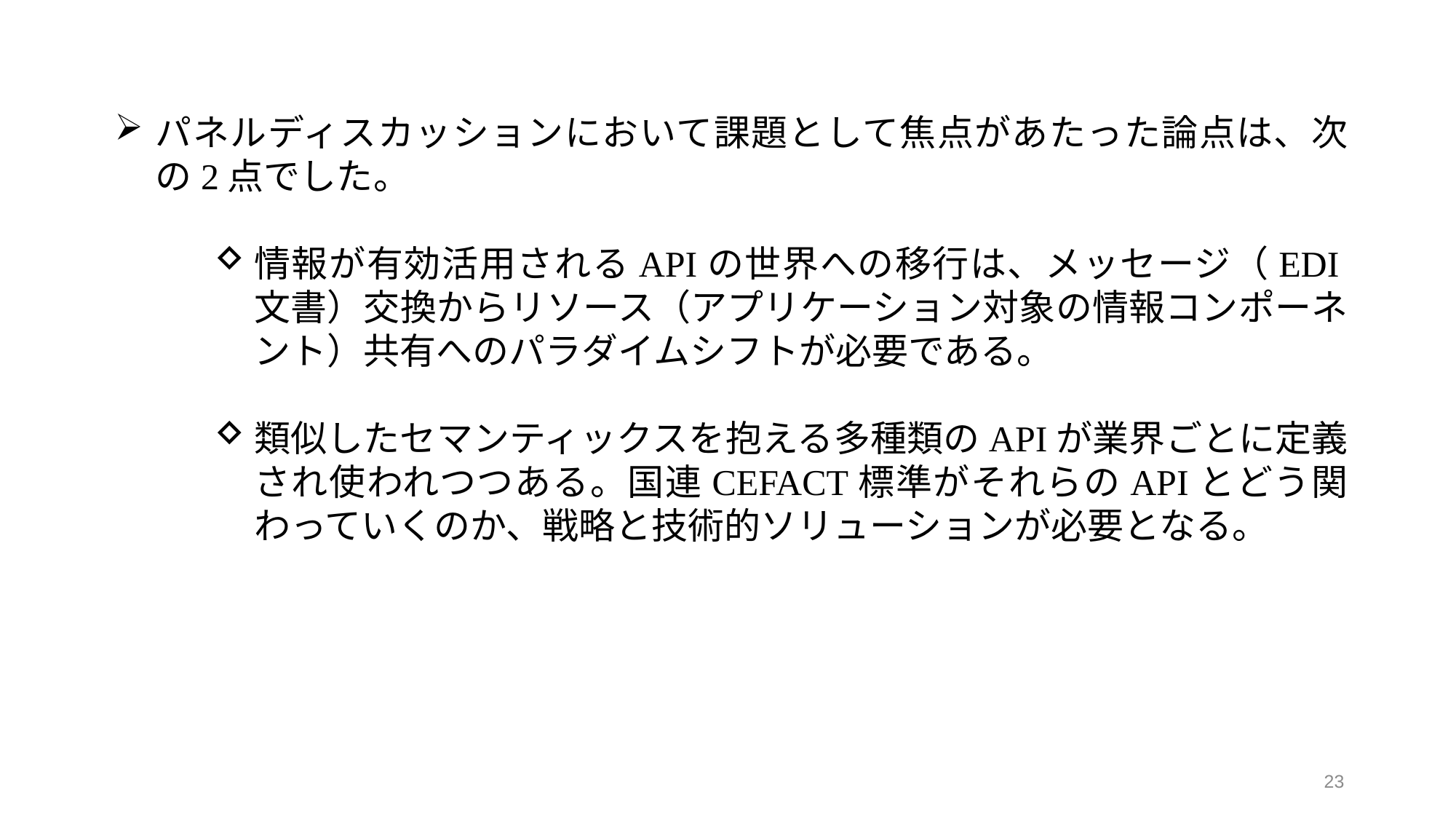

パネルディスカッションにおいて課題として焦点があたった論点は、次の2点でした。

情報が有効活用されるAPIの世界への移行は、メッセージ（EDI文書）交換からリソース（アプリケーション対象の情報コンポーネント）共有へのパラダイムシフトが必要である。

類似したセマンティックスを抱える多種類のAPIが業界ごとに定義され使われつつある。国連CEFACT標準がそれらのAPIとどう関わっていくのか、戦略と技術的ソリューションが必要となる。
23